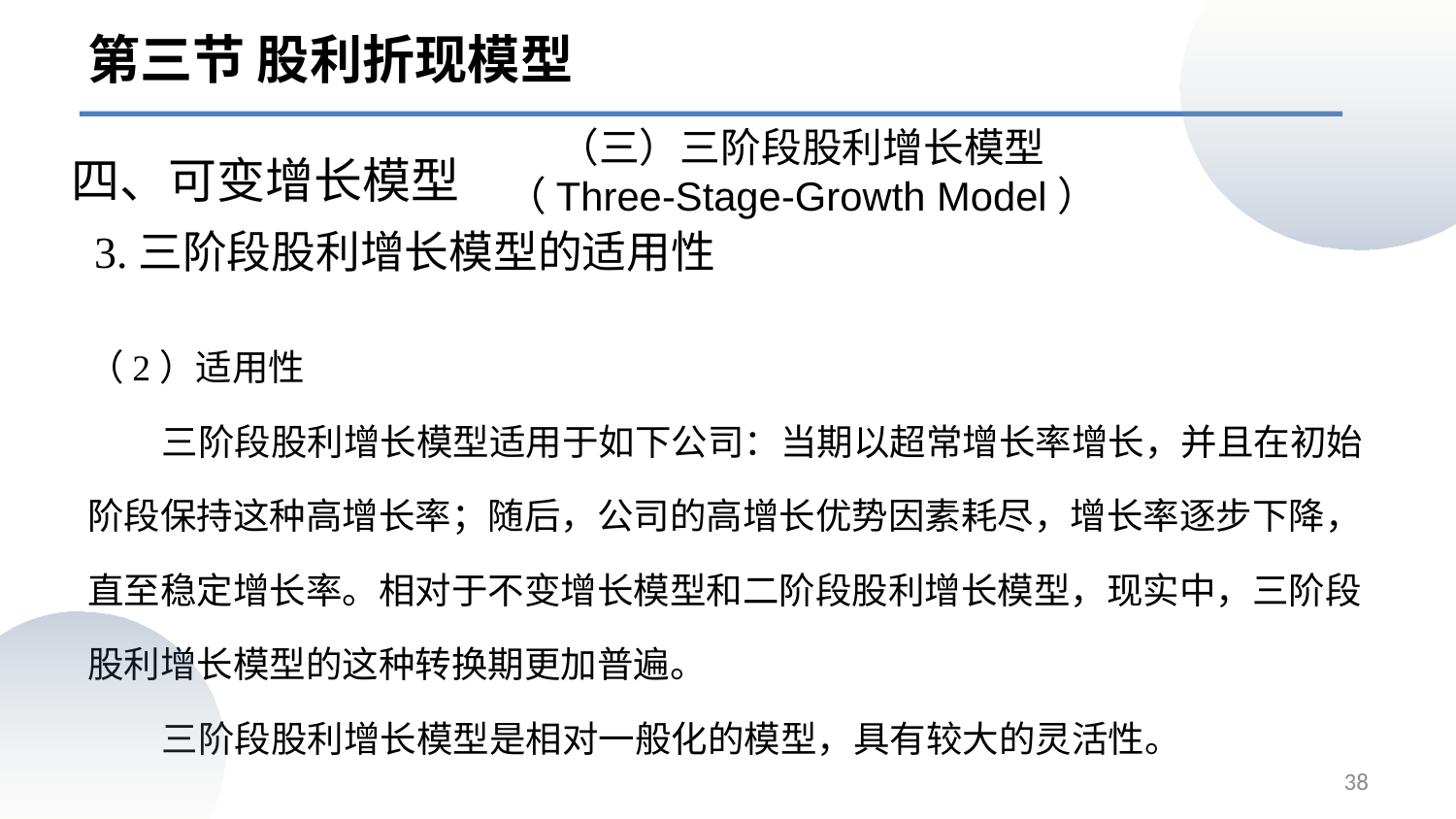

第三节 股利折现模型
（三）三阶段股利增长模型（Three-Stage-Growth Model）
四、可变增长模型
# 3.三阶段股利增长模型的适用性
（2）适用性
        三阶段股利增长模型适用于如下公司：当期以超常增长率增长，并且在初始阶段保持这种高增长率；随后，公司的高增长优势因素耗尽，增长率逐步下降，直至稳定增长率。相对于不变增长模型和二阶段股利增长模型，现实中，三阶段股利增长模型的这种转换期更加普遍。
        三阶段股利增长模型是相对一般化的模型，具有较大的灵活性。

38